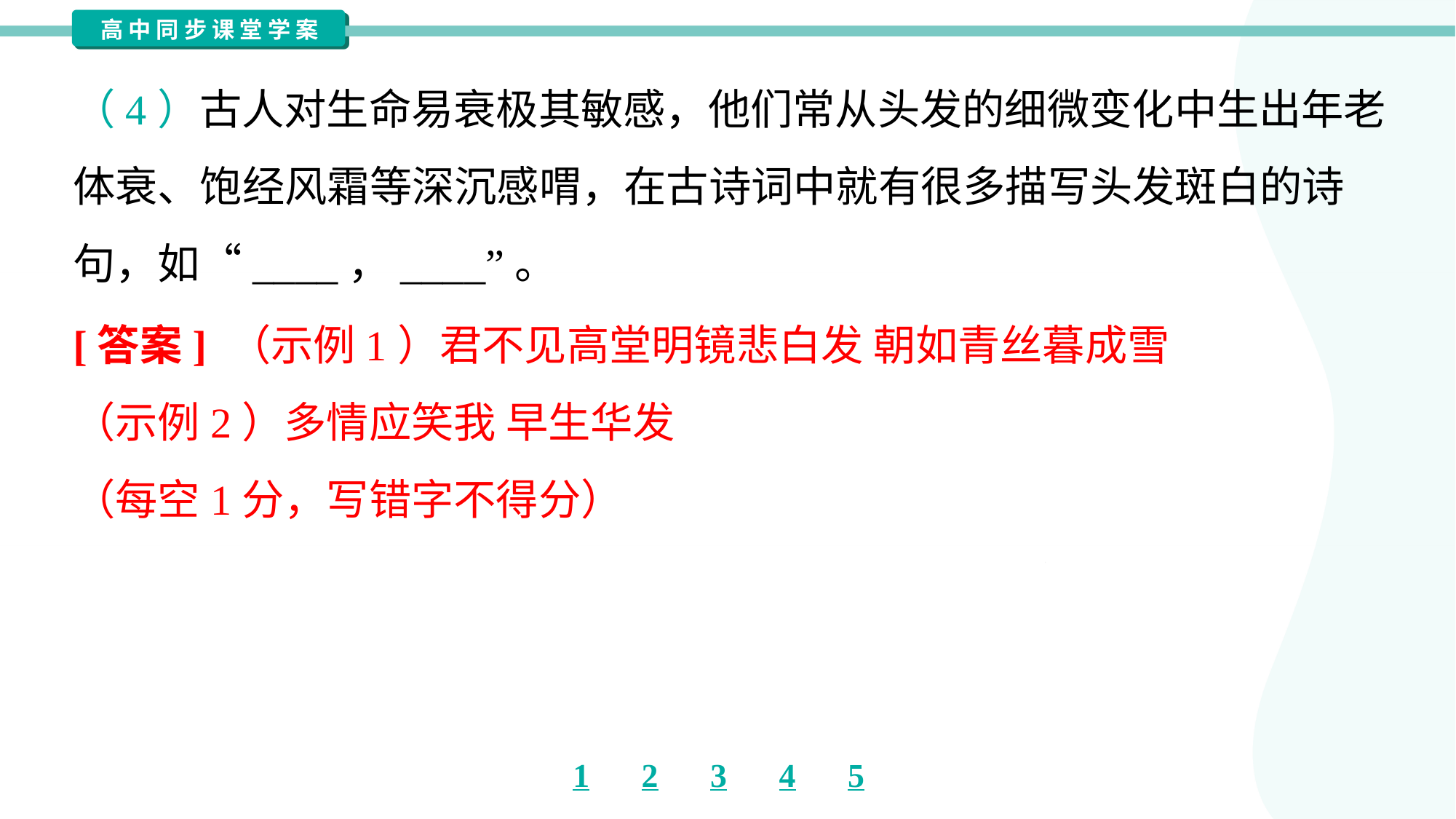

（4）古人对生命易衰极其敏感，他们常从头发的细微变化中生出年老
体衰、饱经风霜等深沉感喟，在古诗词中就有很多描写头发斑白的诗
句，如“____，____”。
[答案] （示例1）君不见高堂明镜悲白发 朝如青丝暮成雪
（示例2）多情应笑我 早生华发
（每空1分，写错字不得分）